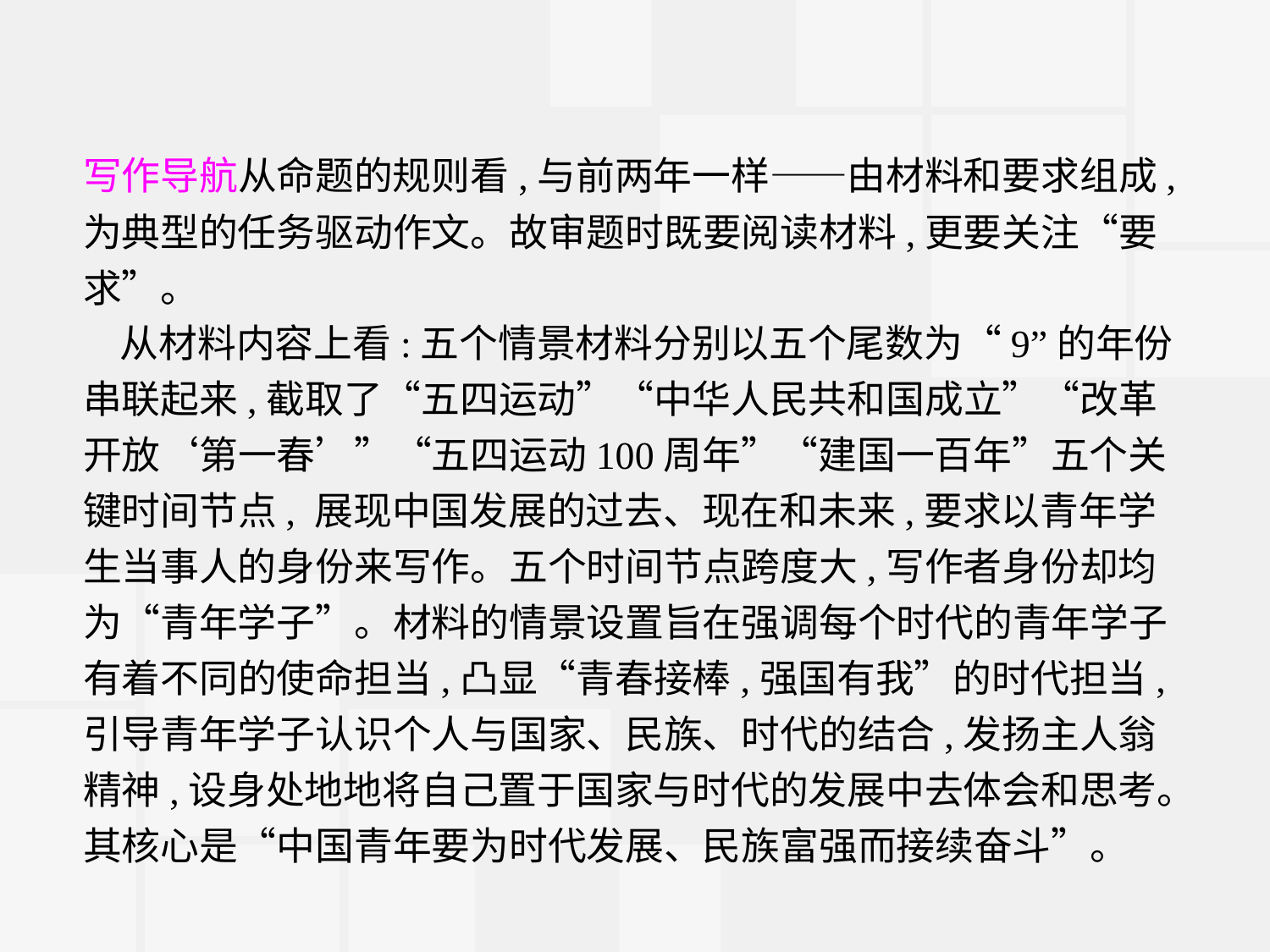

写作导航从命题的规则看,与前两年一样——由材料和要求组成,为典型的任务驱动作文。故审题时既要阅读材料,更要关注“要求”。
从材料内容上看:五个情景材料分别以五个尾数为“9”的年份串联起来,截取了“五四运动”“中华人民共和国成立”“改革开放‘第一春’”“五四运动100周年”“建国一百年”五个关键时间节点, 展现中国发展的过去、现在和未来,要求以青年学生当事人的身份来写作。五个时间节点跨度大,写作者身份却均为“青年学子”。材料的情景设置旨在强调每个时代的青年学子有着不同的使命担当,凸显“青春接棒,强国有我”的时代担当,引导青年学子认识个人与国家、民族、时代的结合,发扬主人翁精神,设身处地地将自己置于国家与时代的发展中去体会和思考。其核心是“中国青年要为时代发展、民族富强而接续奋斗”。